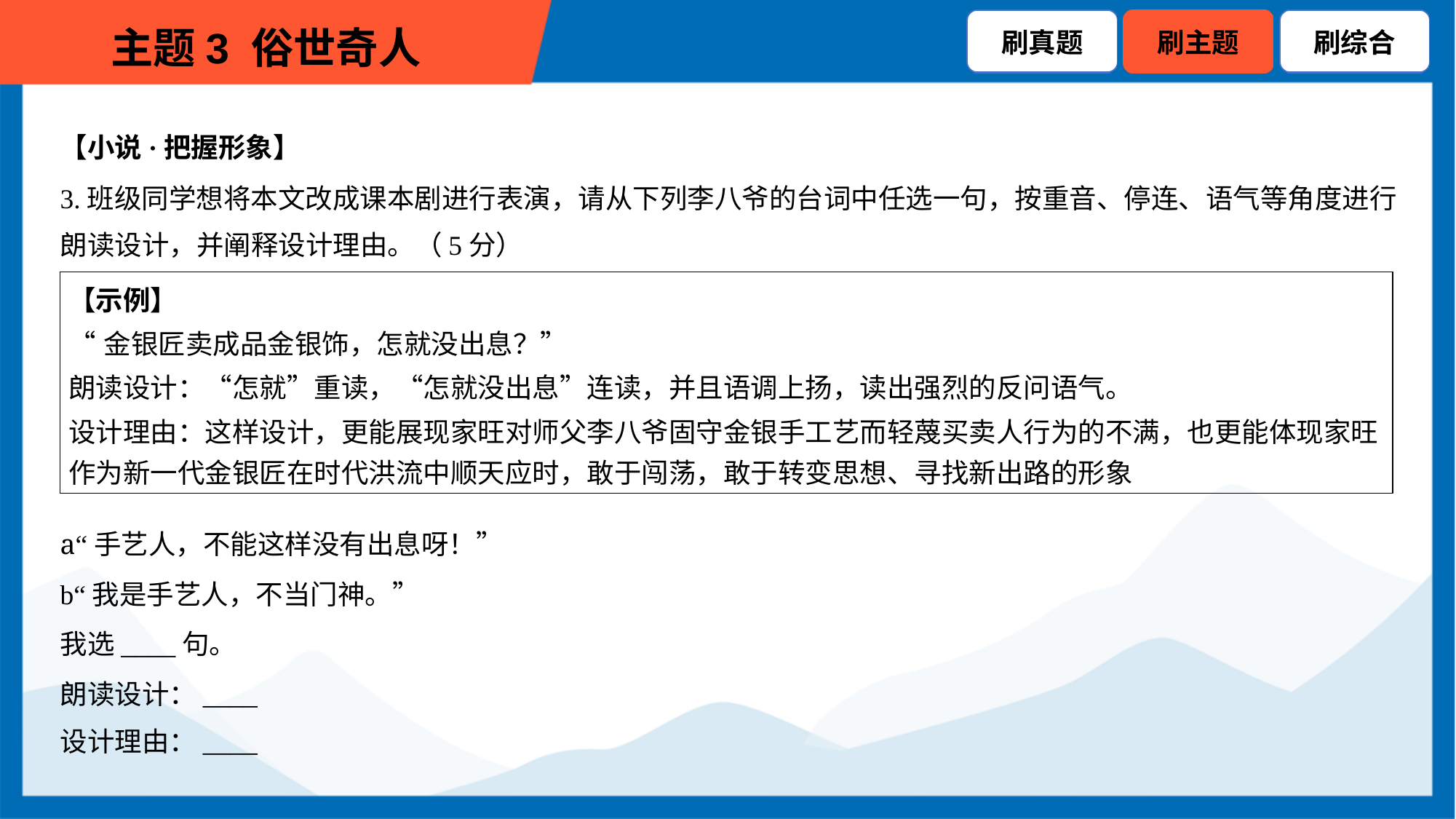

【小说·把握形象】
3.班级同学想将本文改成课本剧进行表演，请从下列李八爷的台词中任选一句，按重音、停连、语气等角度进行
朗读设计，并阐释设计理由。（5分）
| 【示例】 “金银匠卖成品金银饰，怎就没出息？” 朗读设计：“怎就”重读，“怎就没出息”连读，并且语调上扬，读出强烈的反问语气。 设计理由：这样设计，更能展现家旺对师父李八爷固守金银手工艺而轻蔑买卖人行为的不满，也更能体现家旺 作为新一代金银匠在时代洪流中顺天应时，敢于闯荡，敢于转变思想、寻找新出路的形象 |
| --- |
a“手艺人，不能这样没有出息呀！”
b“我是手艺人，不当门神。”
我选____句。
朗读设计：____
设计理由：____